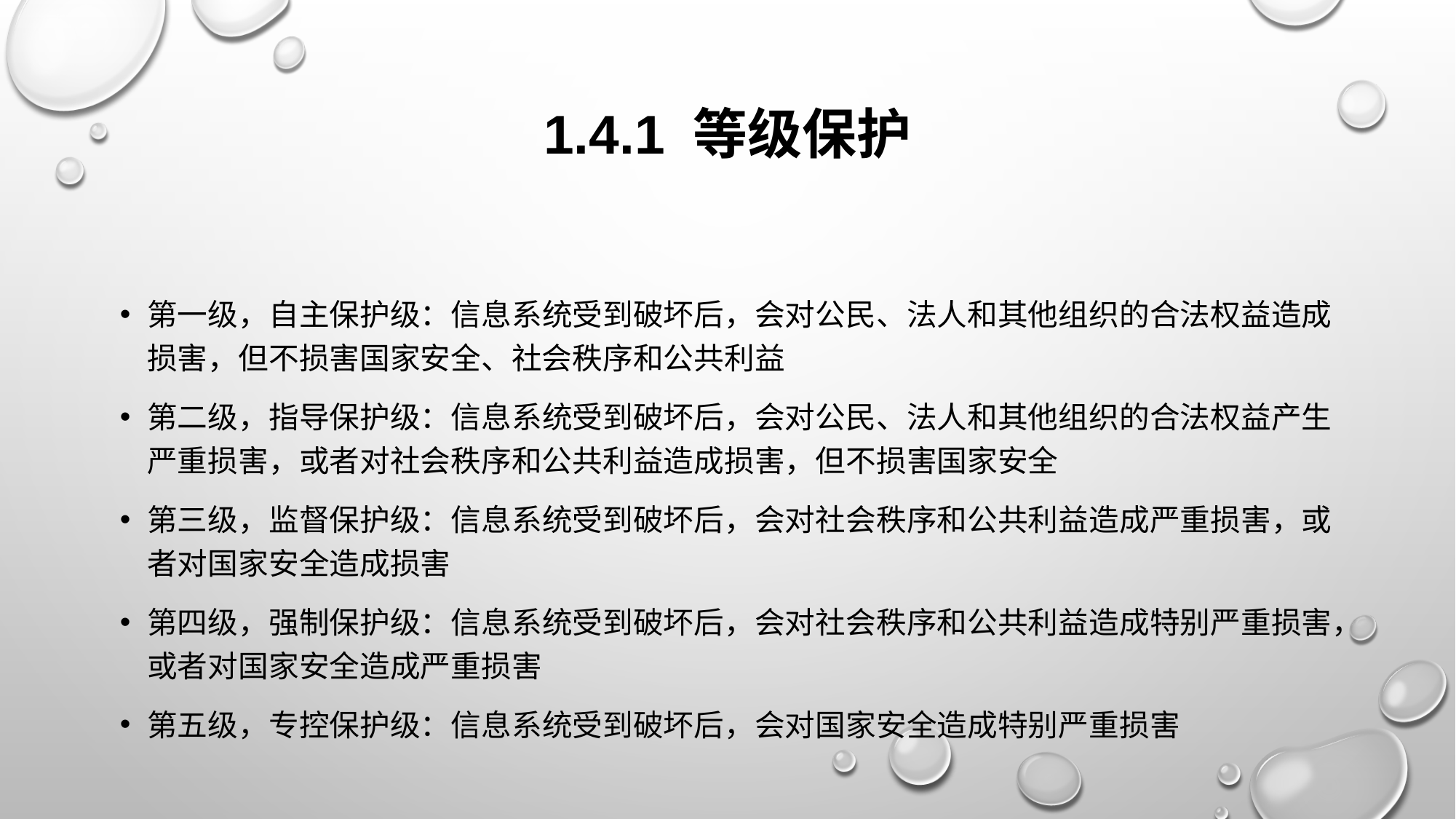

# 1.4.1 等级保护
第一级，自主保护级：信息系统受到破坏后，会对公民、法人和其他组织的合法权益造成损害，但不损害国家安全、社会秩序和公共利益
第二级，指导保护级：信息系统受到破坏后，会对公民、法人和其他组织的合法权益产生严重损害，或者对社会秩序和公共利益造成损害，但不损害国家安全
第三级，监督保护级：信息系统受到破坏后，会对社会秩序和公共利益造成严重损害，或者对国家安全造成损害
第四级，强制保护级：信息系统受到破坏后，会对社会秩序和公共利益造成特别严重损害，或者对国家安全造成严重损害
第五级，专控保护级：信息系统受到破坏后，会对国家安全造成特别严重损害